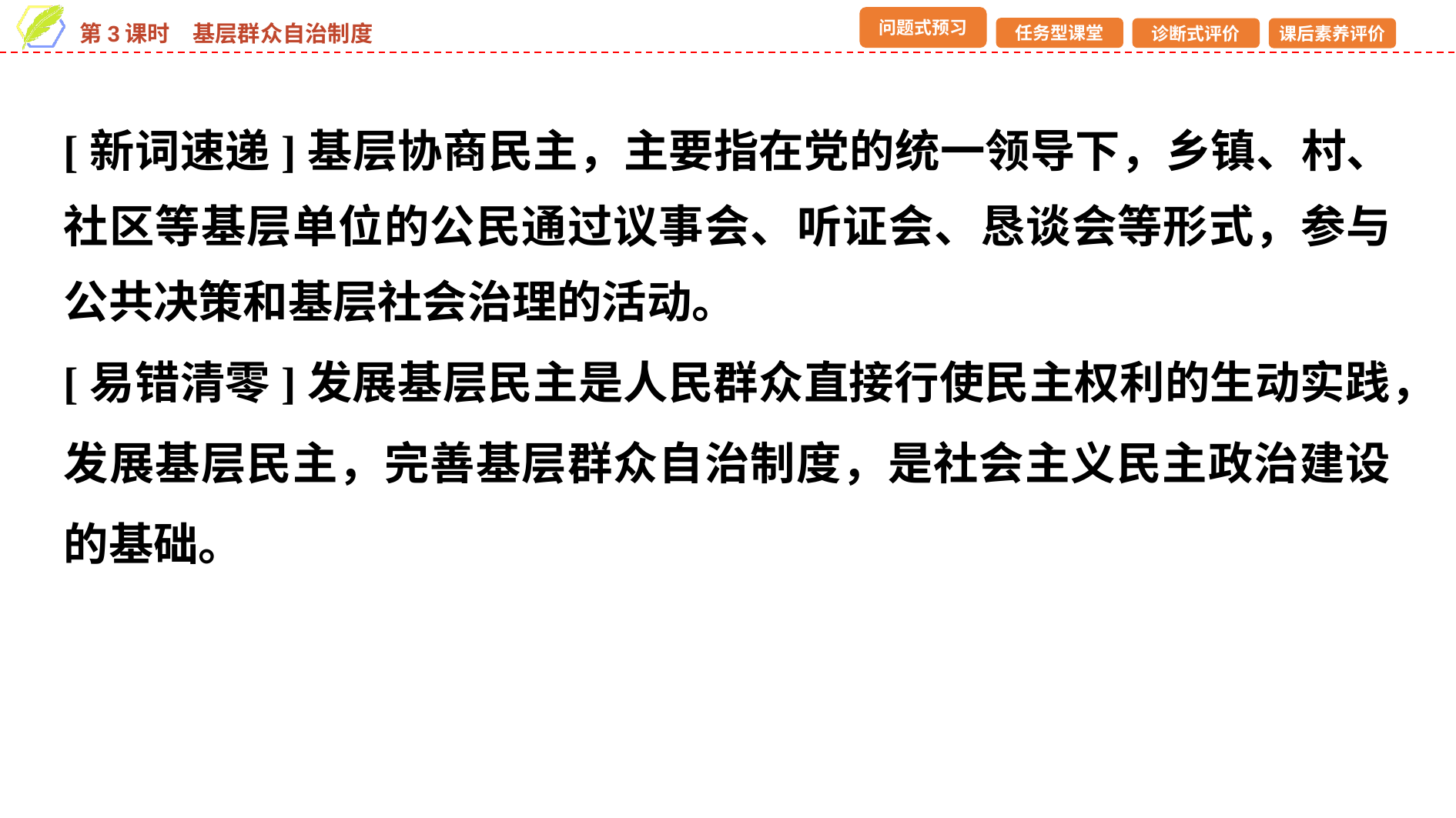

[新词速递]基层协商民主，主要指在党的统一领导下，乡镇、村、社区等基层单位的公民通过议事会、听证会、恳谈会等形式，参与公共决策和基层社会治理的活动。
[易错清零]发展基层民主是人民群众直接行使民主权利的生动实践，发展基层民主，完善基层群众自治制度，是社会主义民主政治建设的基础。